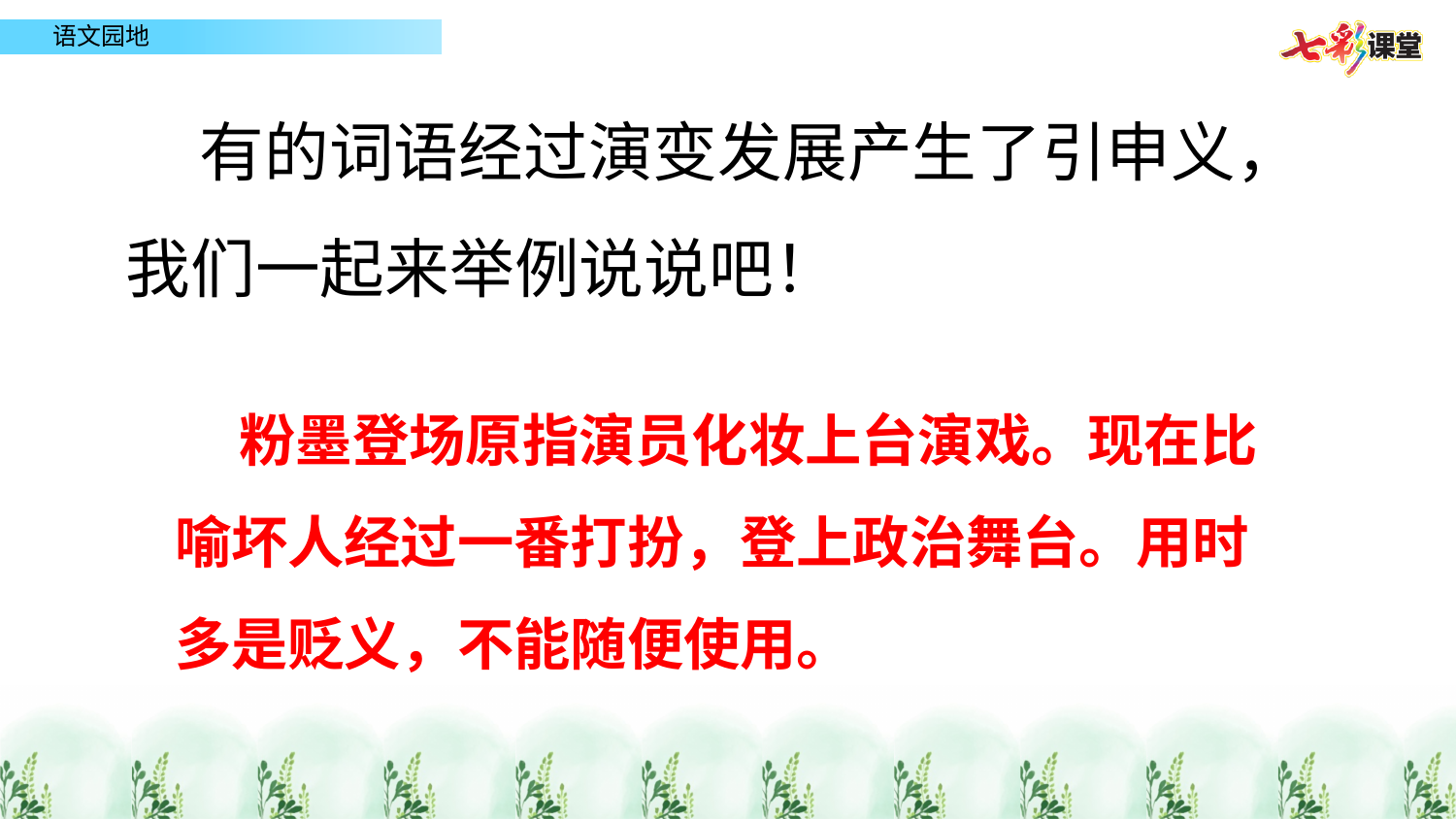

有的词语经过演变发展产生了引申义，我们一起来举例说说吧！
    粉墨登场原指演员化妆上台演戏。现在比喻坏人经过一番打扮，登上政治舞台。用时多是贬义，不能随便使用。